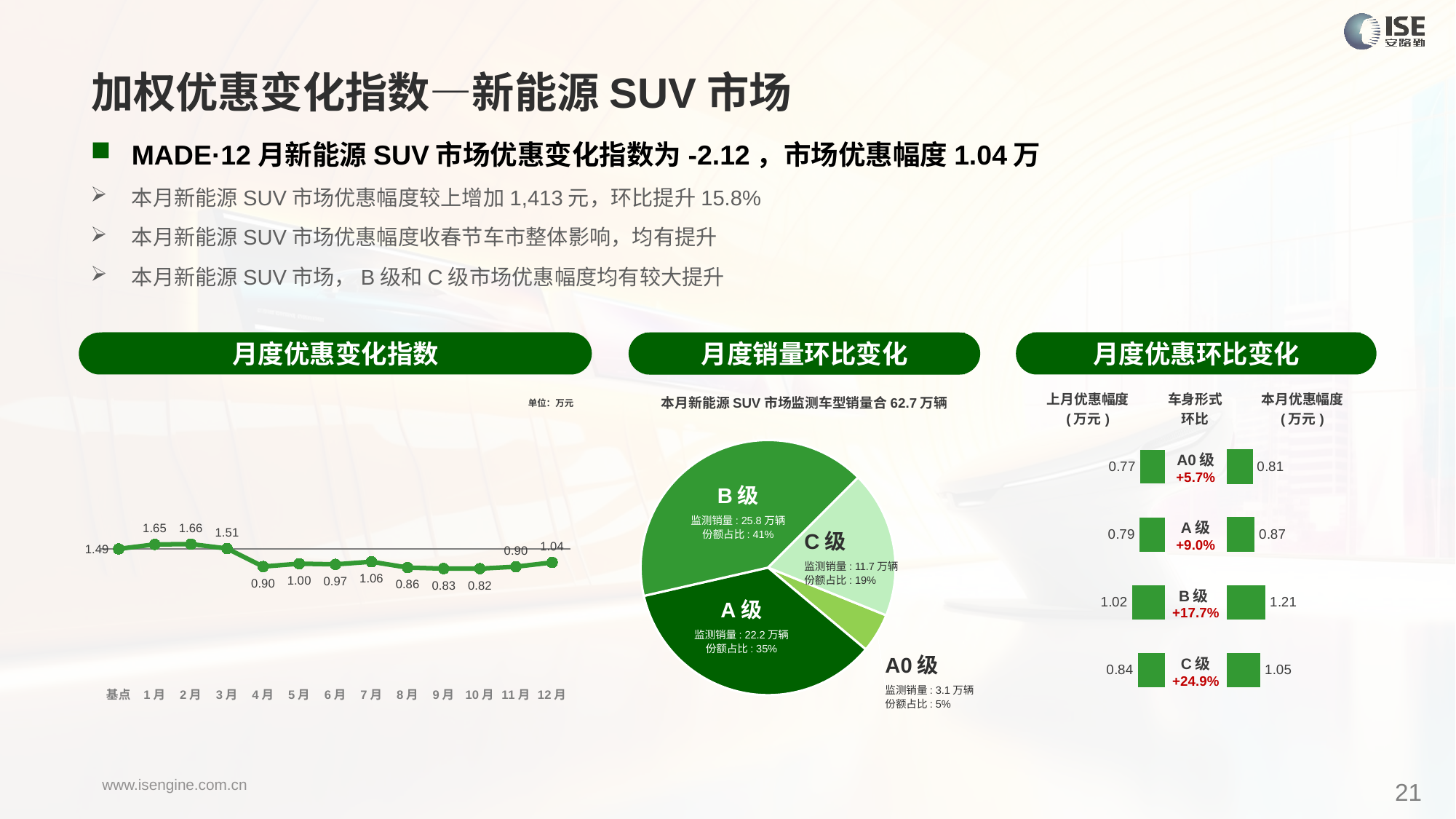

加权优惠变化指数—新能源SUV市场
MADE·12月新能源SUV市场优惠变化指数为-2.12，市场优惠幅度1.04万
本月新能源SUV市场优惠幅度较上增加1,413元，环比提升15.8%
本月新能源SUV市场优惠幅度收春节车市整体影响，均有提升
本月新能源SUV市场，B级和C级市场优惠幅度均有较大提升
月度优惠变化指数

月度优惠环比变化

月度销量环比变化

本月新能源SUV市场监测车型销量合62.7万辆

### Chart

| Category | 细分市场 |
|---|---|
| A0级 | 31226.0000000003 |
| A级 | 221722.0000000044 |
| B级 | 257653.00000000346 |
| C级 | 116719.00000000172 |
B级
监测销量: 25.8万辆
份额占比: 41%
C级
监测销量: 11.7万辆
份额占比: 19%
A级
监测销量: 22.2万辆
份额占比: 35%
A0级
监测销量: 3.1万辆
份额占比: 5%

### Chart

| Category | Y2024 |
|---|---|
| 基点 | 0.0 |
| 1月 | 0.7033497616085129 |
| 2月 | 0.75 |
| 3月 | 0.07 |
| 4月 | -2.76 |
| 5月 | -2.31 |
| 6月 | -2.42 |
| 7月 | -2.01 |
| 8月 | -2.92 |
| 9月 | -3.08 |
| 10月 | -3.09 |
| 11月 | -2.78 |
| 12月 | -2.12 |
| 上月优惠幅度 (万元) | 车身形式 环比 | 本月优惠幅度 (万元) |
| --- | --- | --- |
单位：万元
| A0级 +5.7% |
| --- |
| A级 +9.0% |
| B级+17.7% |
| C级 +24.9% |

### Chart

| Category | 成交均价 |
|---|---|
| A0 | 0.77 |
| A | 0.79 |
| B | 1.02 |
| C | 0.84 |

### Chart

| Category | 金额 |
|---|---|
| A0 | 0.81 |
| A | 0.87 |
| B | 1.21 |
| C | 1.05 |
21